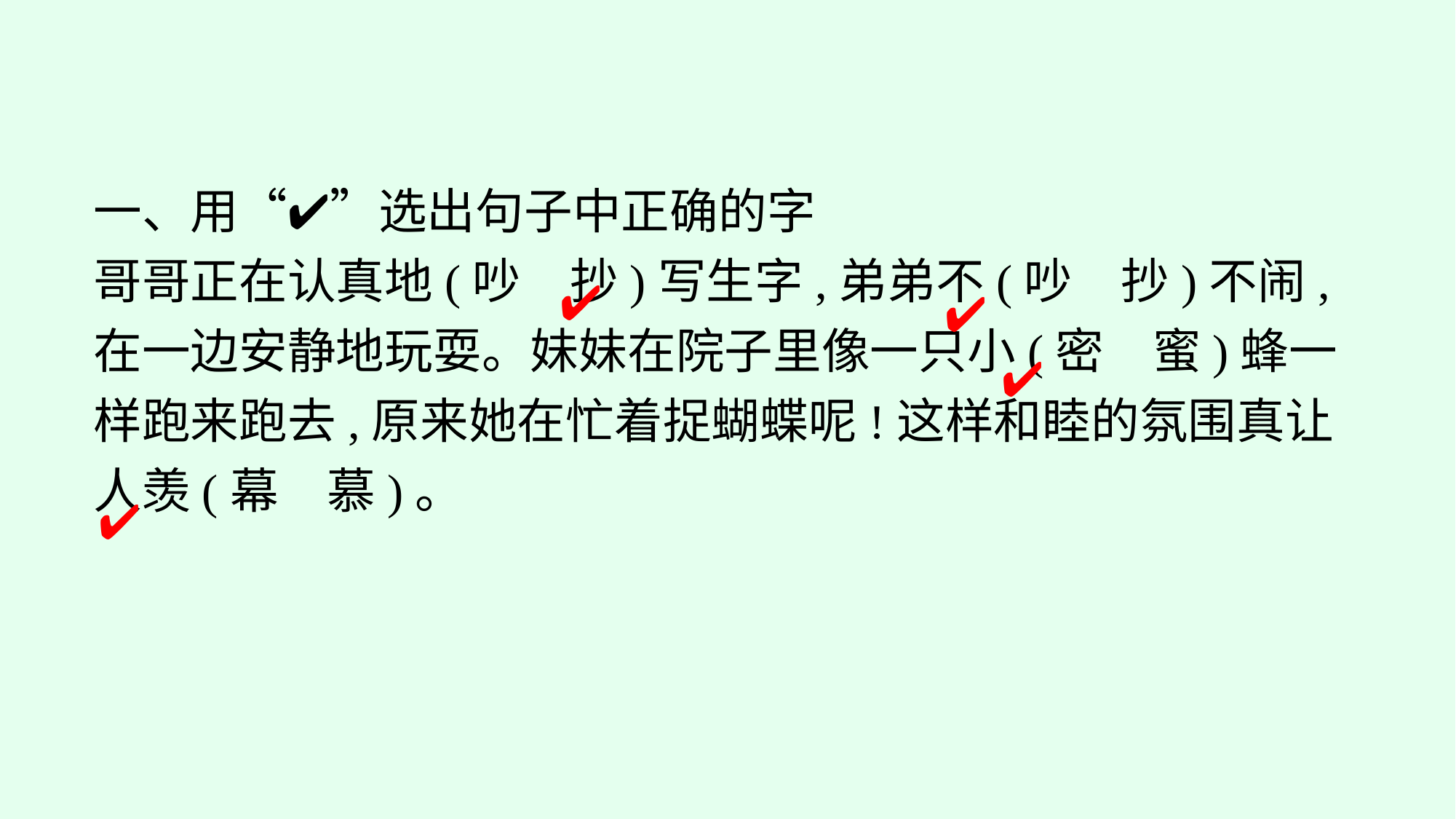

一、用“✔”选出句子中正确的字
哥哥正在认真地(吵　抄)写生字,弟弟不(吵　抄)不闹,在一边安静地玩耍。妹妹在院子里像一只小(密　蜜)蜂一样跑来跑去,原来她在忙着捉蝴蝶呢!这样和睦的氛围真让人羡(幕　慕)。
✔
✔
✔
✔